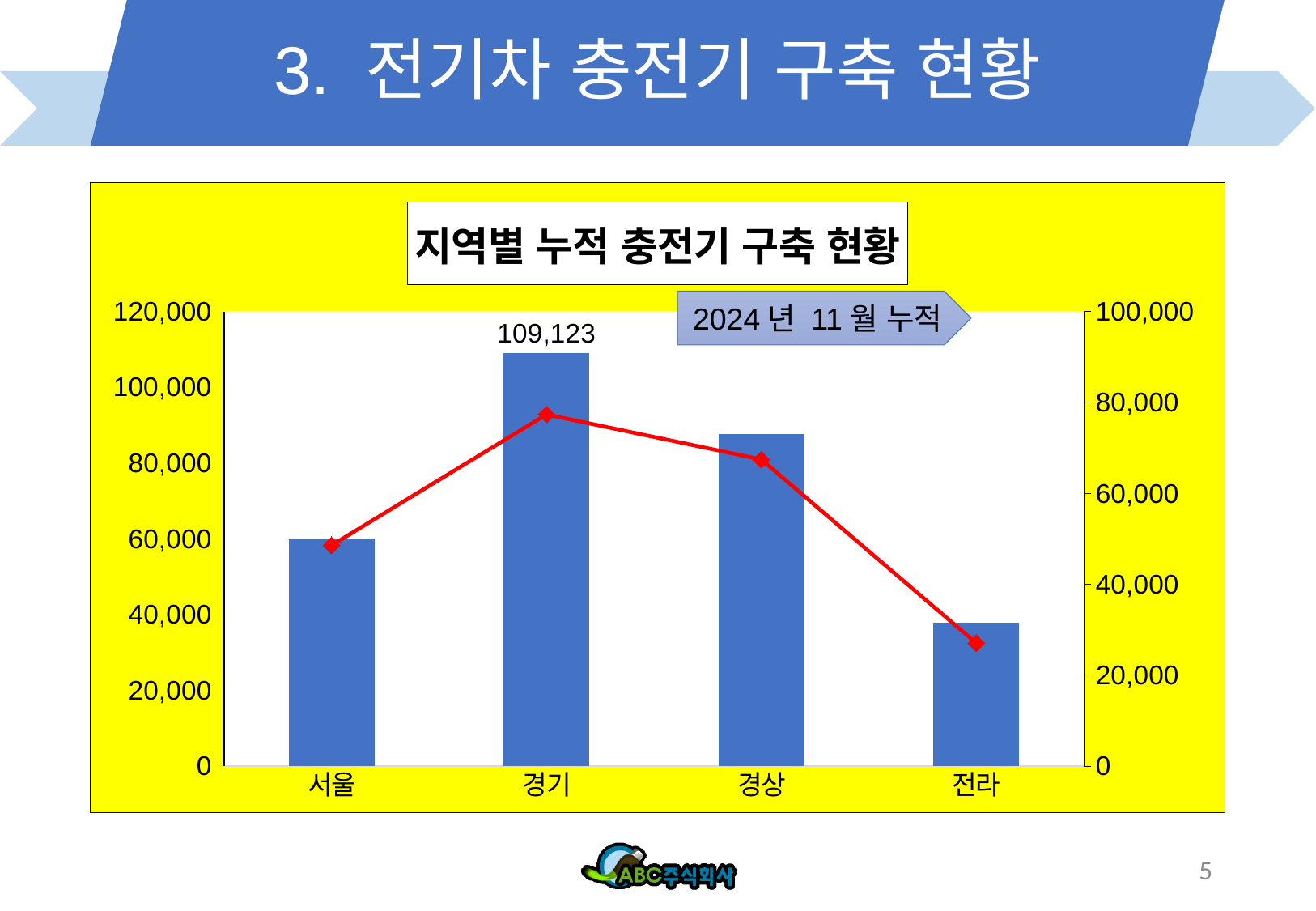

# 3. 전기차 충전기 구축 현황

### Chart: 지역별 누적 충전기 구축 현황

| Category | 2024년 | 2023년 |
|---|---|---|
| 서울 | 60155.0 | 48559.0 |
| 경기 | 109123.0 | 77364.0 |
| 경상 | 87727.0 | 67446.0 |
| 전라 | 37864.0 | 27044.0 |
2024년 11월 누적
5